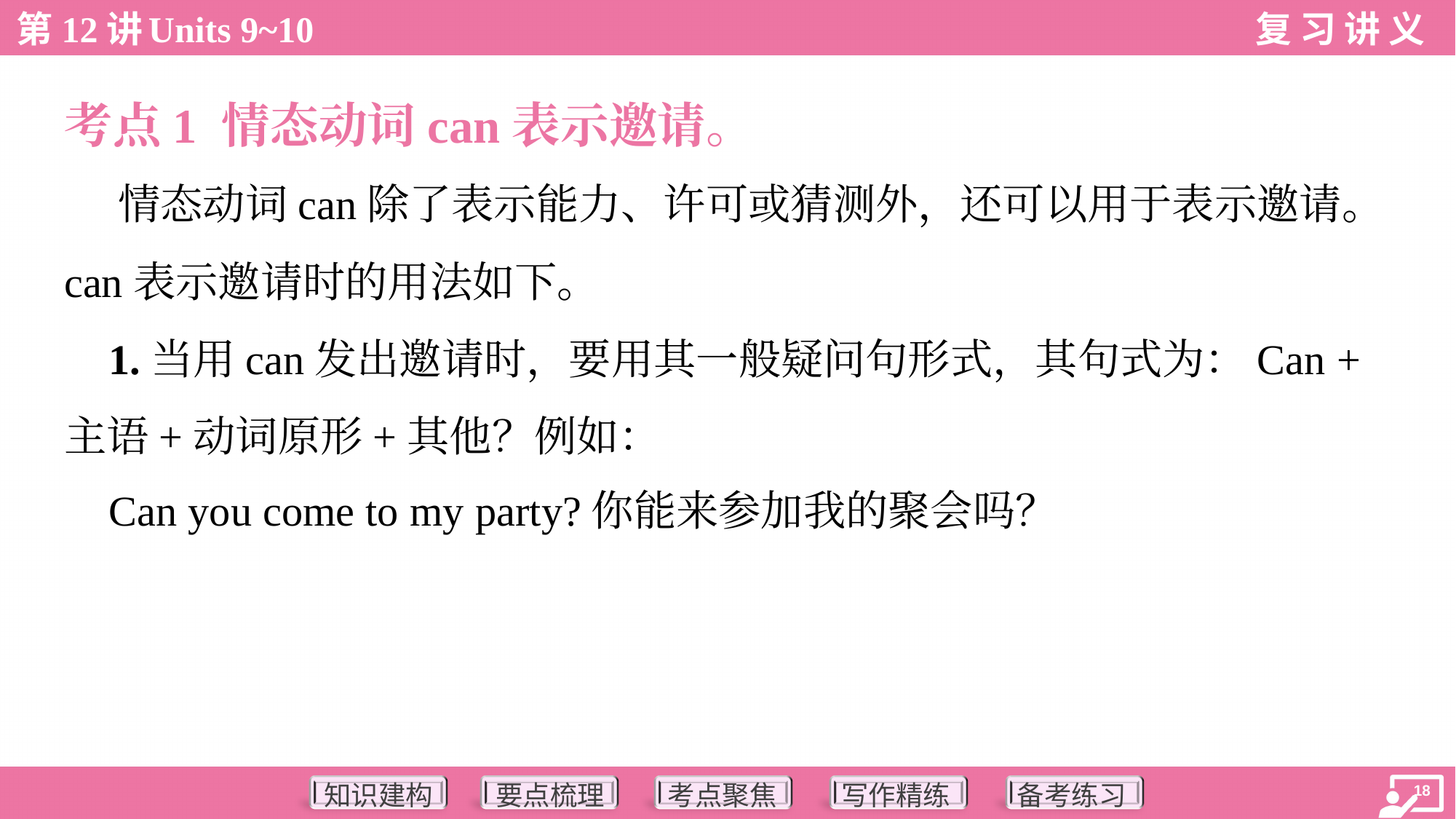

考点1 情态动词can表示邀请。
    情态动词can除了表示能力、许可或猜测外，还可以用于表示邀请。
can表示邀请时的用法如下。
    1.当用can发出邀请时，要用其一般疑问句形式，其句式为：Can +
主语+动词原形+其他？例如：
    Can you come to my party?你能来参加我的聚会吗？